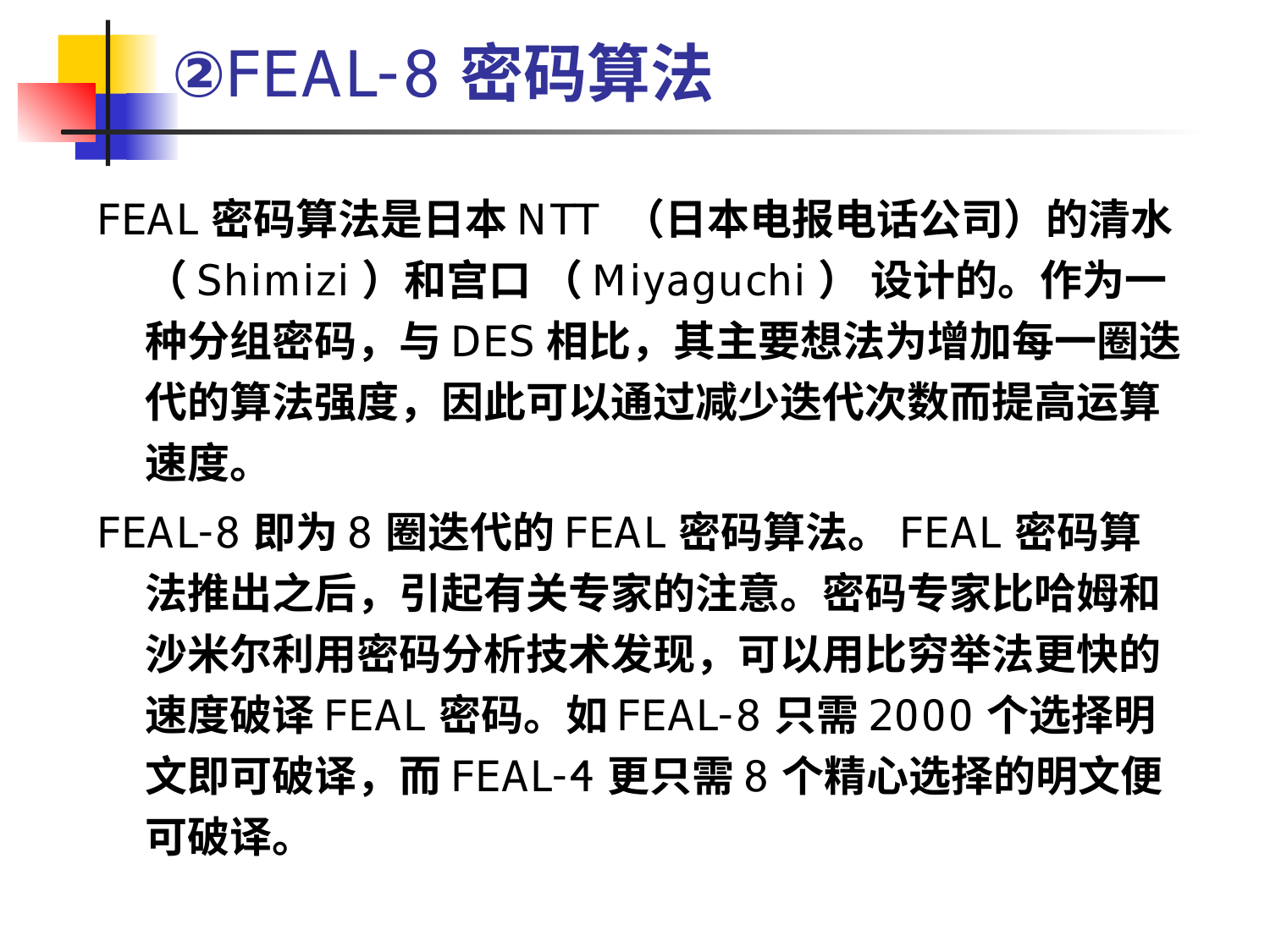

# ②FEAL-8密码算法
FEAL密码算法是日本NTT （日本电报电话公司）的清水（Shimizi）和宫口 （Miyaguchi） 设计的。作为一种分组密码，与DES相比，其主要想法为增加每一圈迭代的算法强度，因此可以通过减少迭代次数而提高运算速度。
FEAL-8即为8圈迭代的FEAL密码算法。FEAL密码算法推出之后，引起有关专家的注意。密码专家比哈姆和沙米尔利用密码分析技术发现，可以用比穷举法更快的速度破译FEAL密码。如FEAL-8只需2000个选择明文即可破译，而FEAL-4更只需8个精心选择的明文便可破译。

21